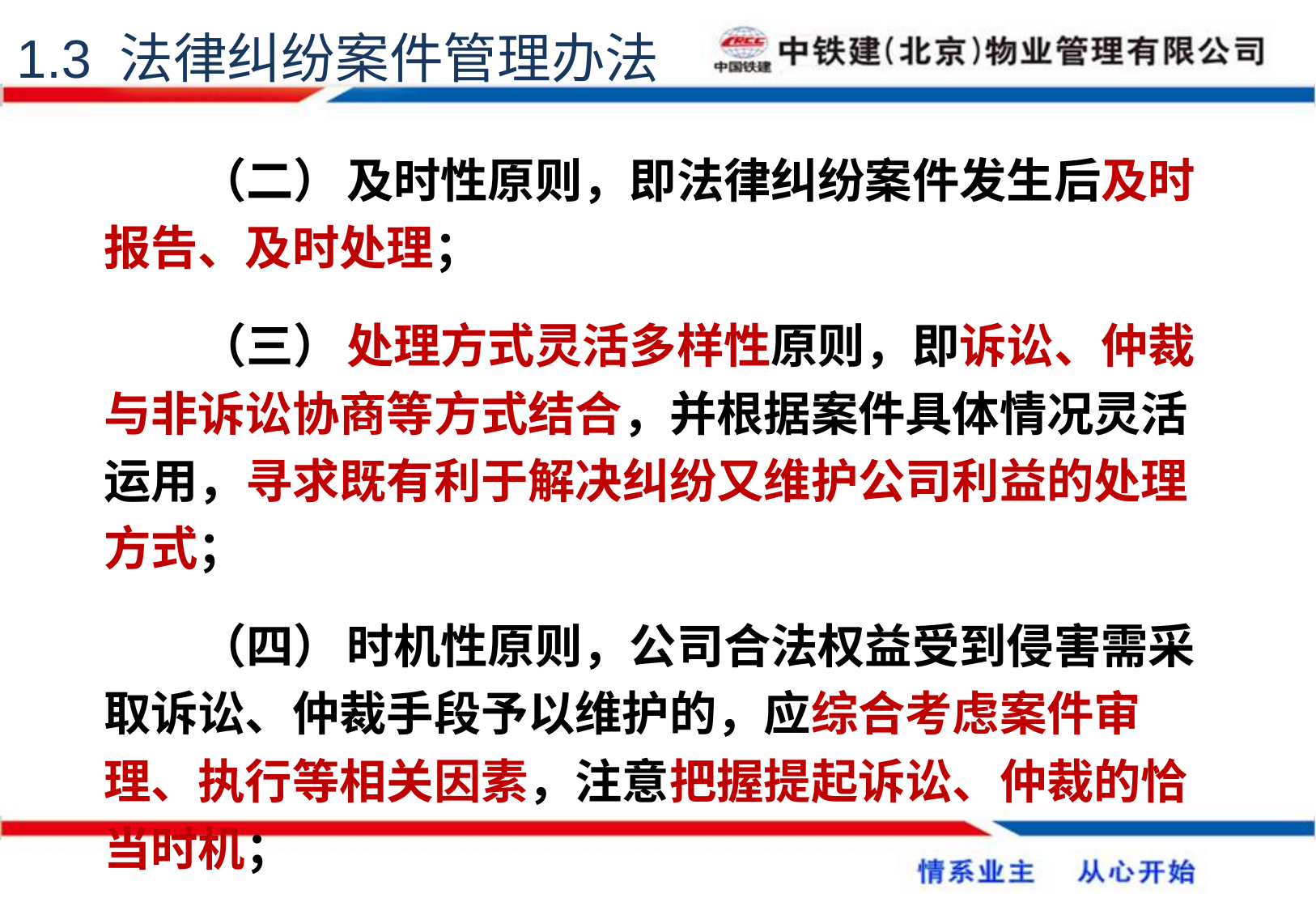

1.3 法律纠纷案件管理办法
（二）	及时性原则，即法律纠纷案件发生后及时报告、及时处理；
（三）	处理方式灵活多样性原则，即诉讼、仲裁与非诉讼协商等方式结合，并根据案件具体情况灵活运用，寻求既有利于解决纠纷又维护公司利益的处理方式；
（四）	时机性原则，公司合法权益受到侵害需采取诉讼、仲裁手段予以维护的，应综合考虑案件审理、执行等相关因素，注意把握提起诉讼、仲裁的恰当时机；

41